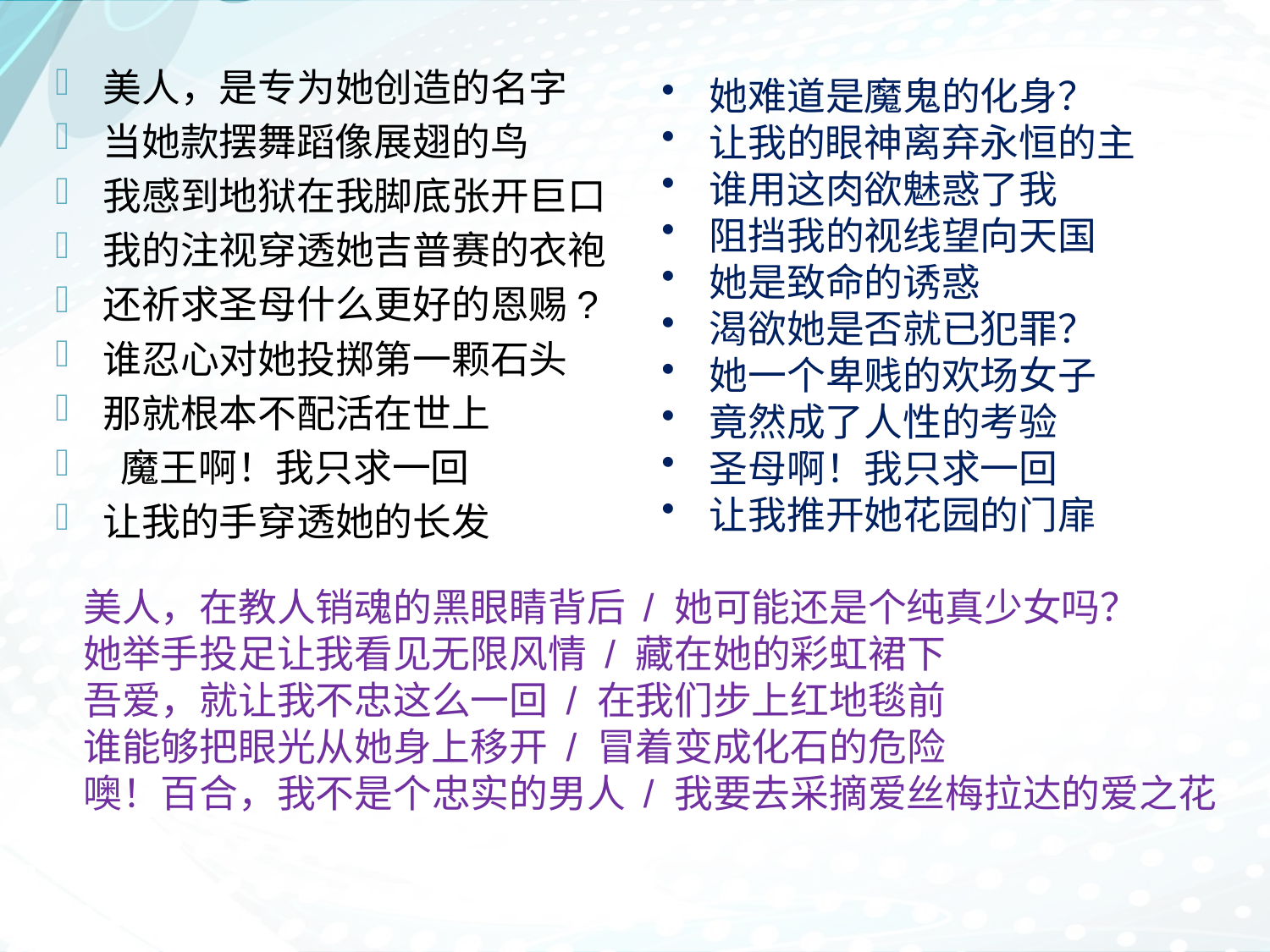

美人，是专为她创造的名字
当她款摆舞蹈像展翅的鸟
我感到地狱在我脚底张开巨口
我的注视穿透她吉普赛的衣袍
还祈求圣母什么更好的恩赐?
谁忍心对她投掷第一颗石头
那就根本不配活在世上
 魔王啊！我只求一回
让我的手穿透她的长发

她难道是魔鬼的化身？
让我的眼神离弃永恒的主
谁用这肉欲魅惑了我
阻挡我的视线望向天国
她是致命的诱惑
渴欲她是否就已犯罪？
她一个卑贱的欢场女子
竟然成了人性的考验
圣母啊！我只求一回
让我推开她花园的门扉
美人，在教人销魂的黑眼睛背后 / 她可能还是个纯真少女吗？
她举手投足让我看见无限风情 / 藏在她的彩虹裙下
吾爱，就让我不忠这么一回 / 在我们步上红地毯前
谁能够把眼光从她身上移开 / 冒着变成化石的危险
噢！百合，我不是个忠实的男人 / 我要去采摘爱丝梅拉达的爱之花